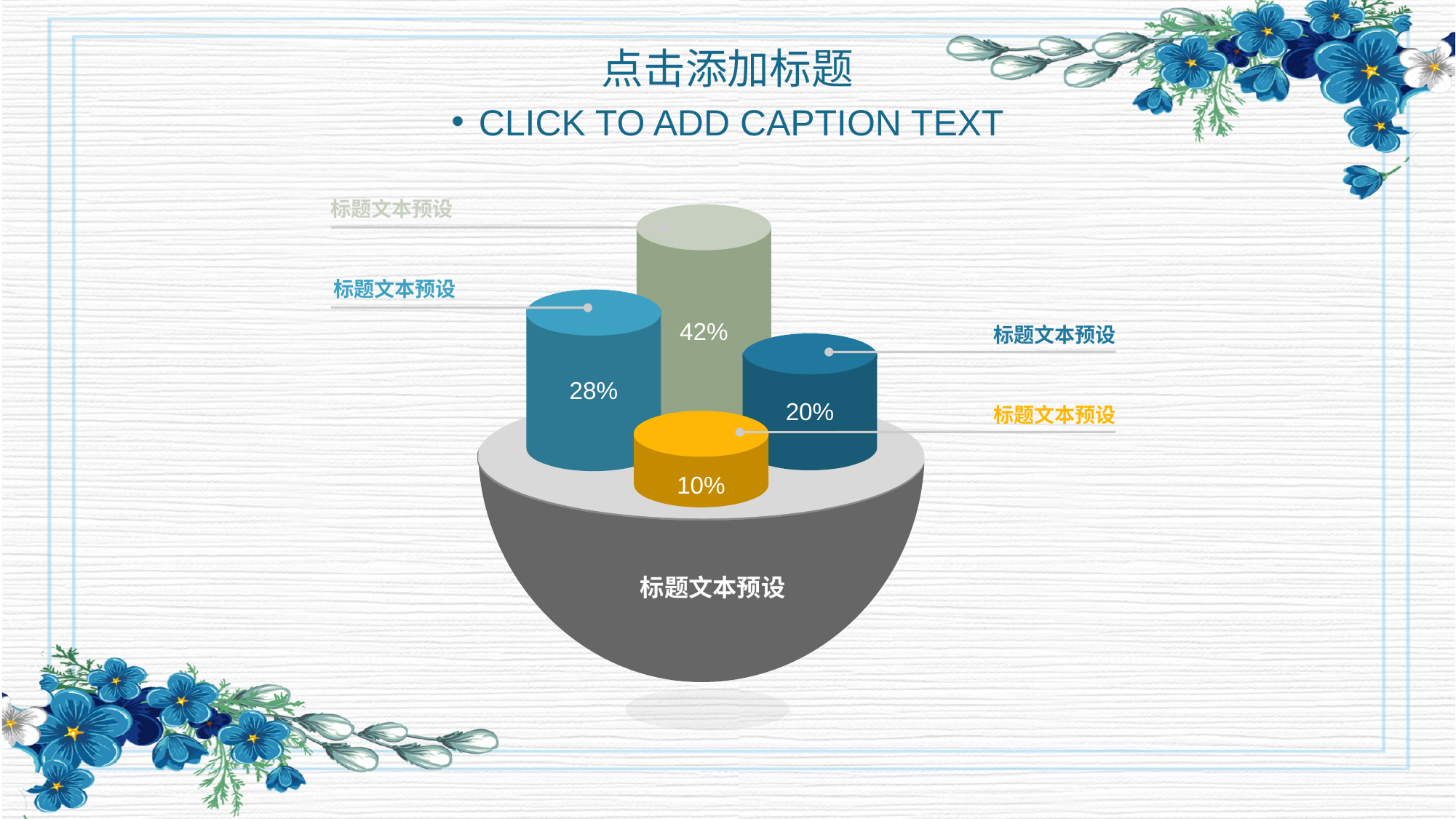

点击添加标题
CLICK TO ADD CAPTION TEXT
标题文本预设

42%

标题文本预设

28%
标题文本预设

20%

标题文本预设

10%

标题文本预设